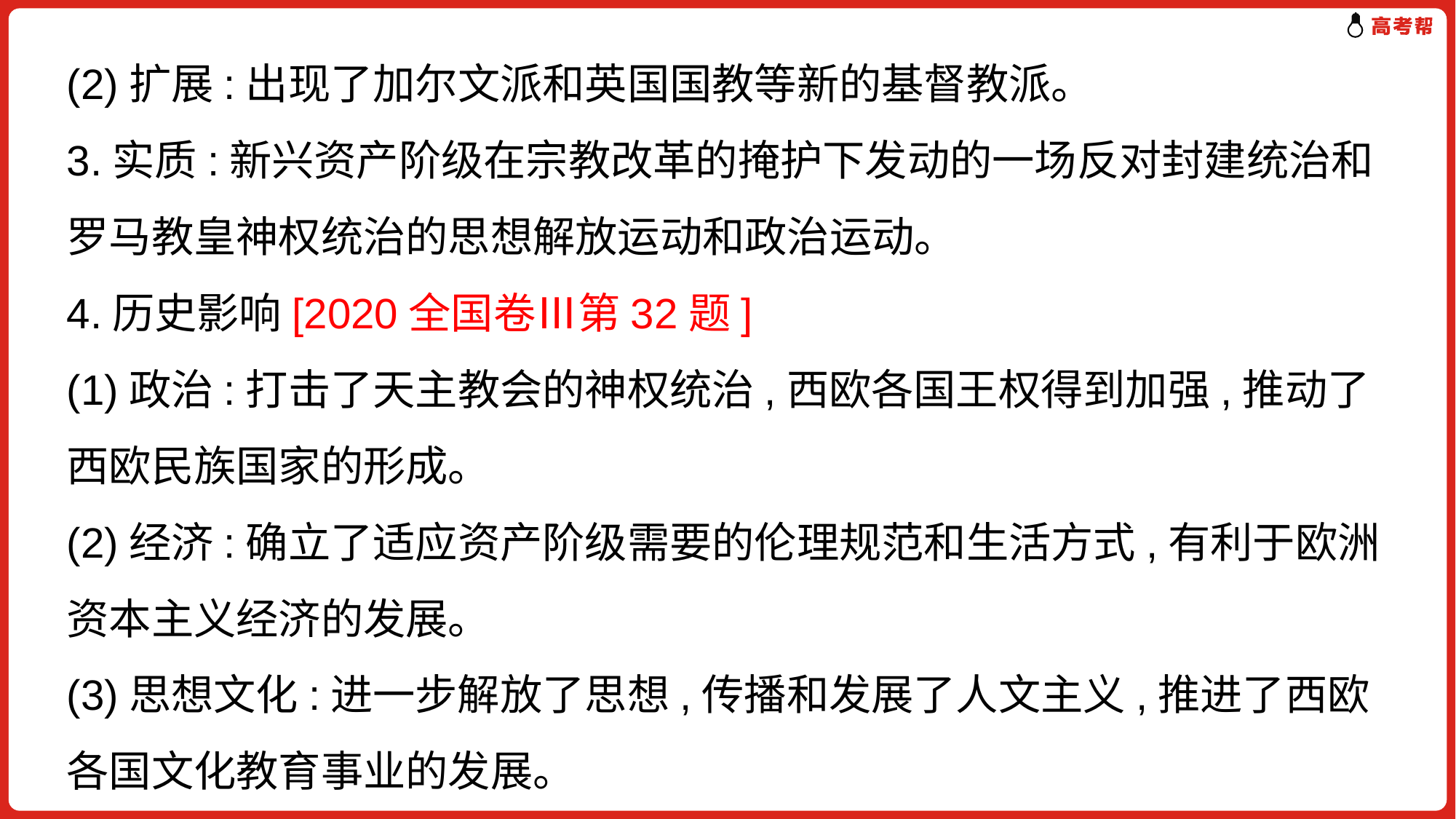

(2)扩展:出现了加尔文派和英国国教等新的基督教派。
3.实质:新兴资产阶级在宗教改革的掩护下发动的一场反对封建统治和罗马教皇神权统治的思想解放运动和政治运动。
4.历史影响[2020全国卷Ⅲ第32题]
(1)政治:打击了天主教会的神权统治,西欧各国王权得到加强,推动了西欧民族国家的形成。
(2)经济:确立了适应资产阶级需要的伦理规范和生活方式,有利于欧洲资本主义经济的发展。
(3)思想文化:进一步解放了思想,传播和发展了人文主义,推进了西欧各国文化教育事业的发展。